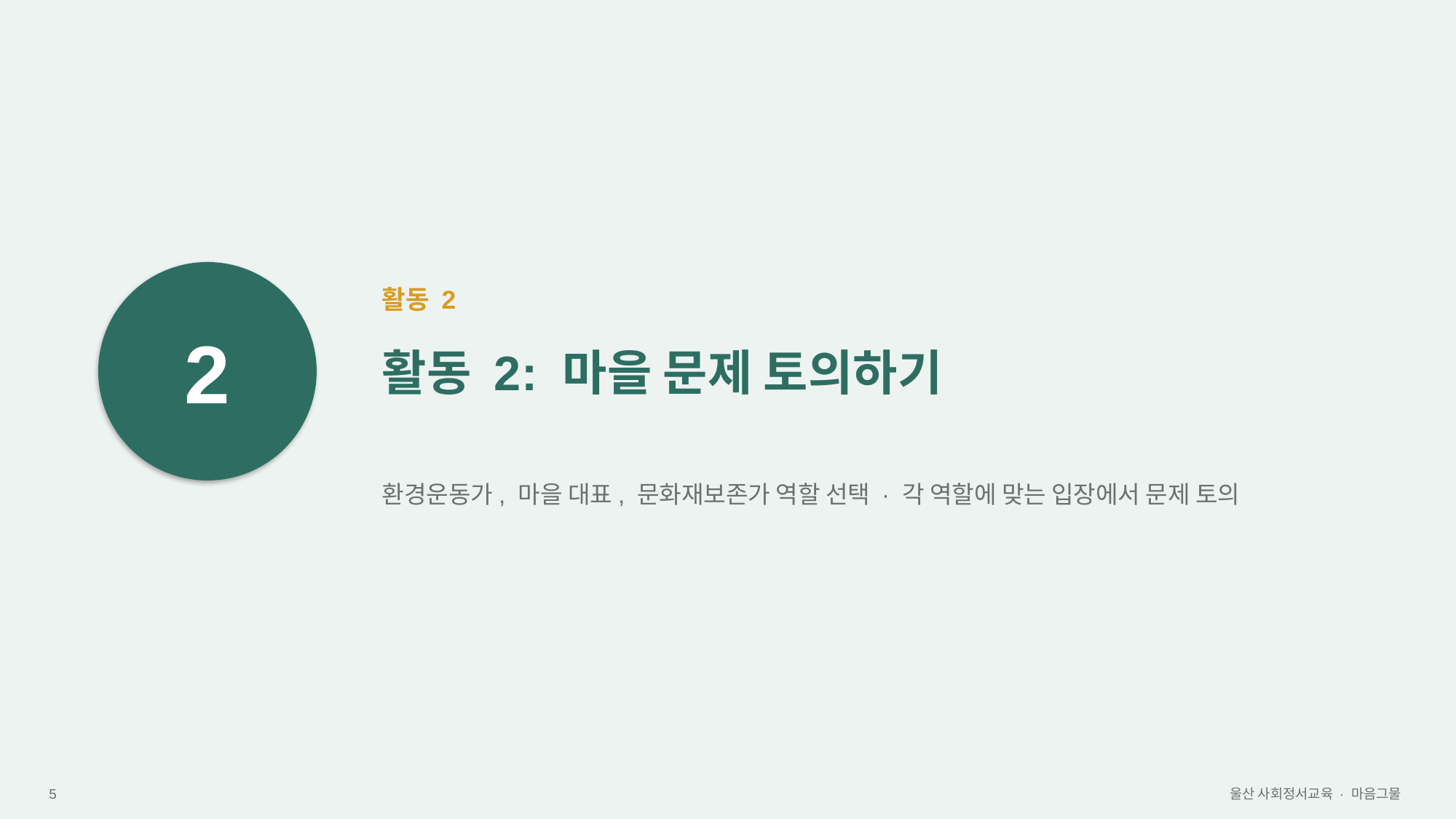

2
활동 2
활동 2: 마을 문제 토의하기
환경운동가, 마을 대표, 문화재보존가 역할 선택 · 각 역할에 맞는 입장에서 문제 토의
5
울산 사회정서교육 · 마음그물